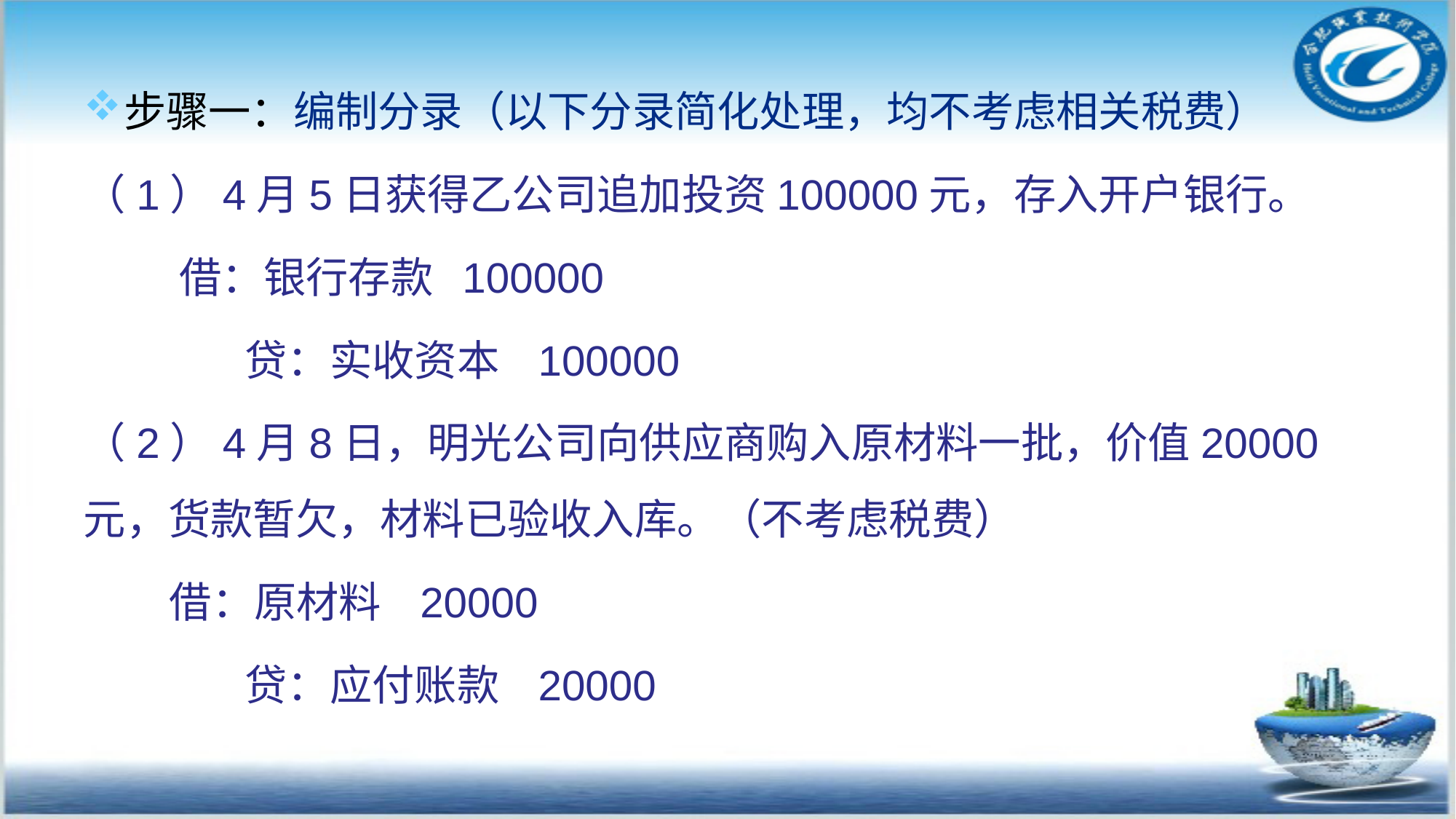

步骤一：编制分录（以下分录简化处理，均不考虑相关税费）
（1）4月5日获得乙公司追加投资100000元，存入开户银行。
         借：银行存款  100000
                贷：实收资本   100000
（2）4月8日，明光公司向供应商购入原材料一批，价值20000元，货款暂欠，材料已验收入库。（不考虑税费）
        借：原材料   20000
                贷：应付账款   20000
12